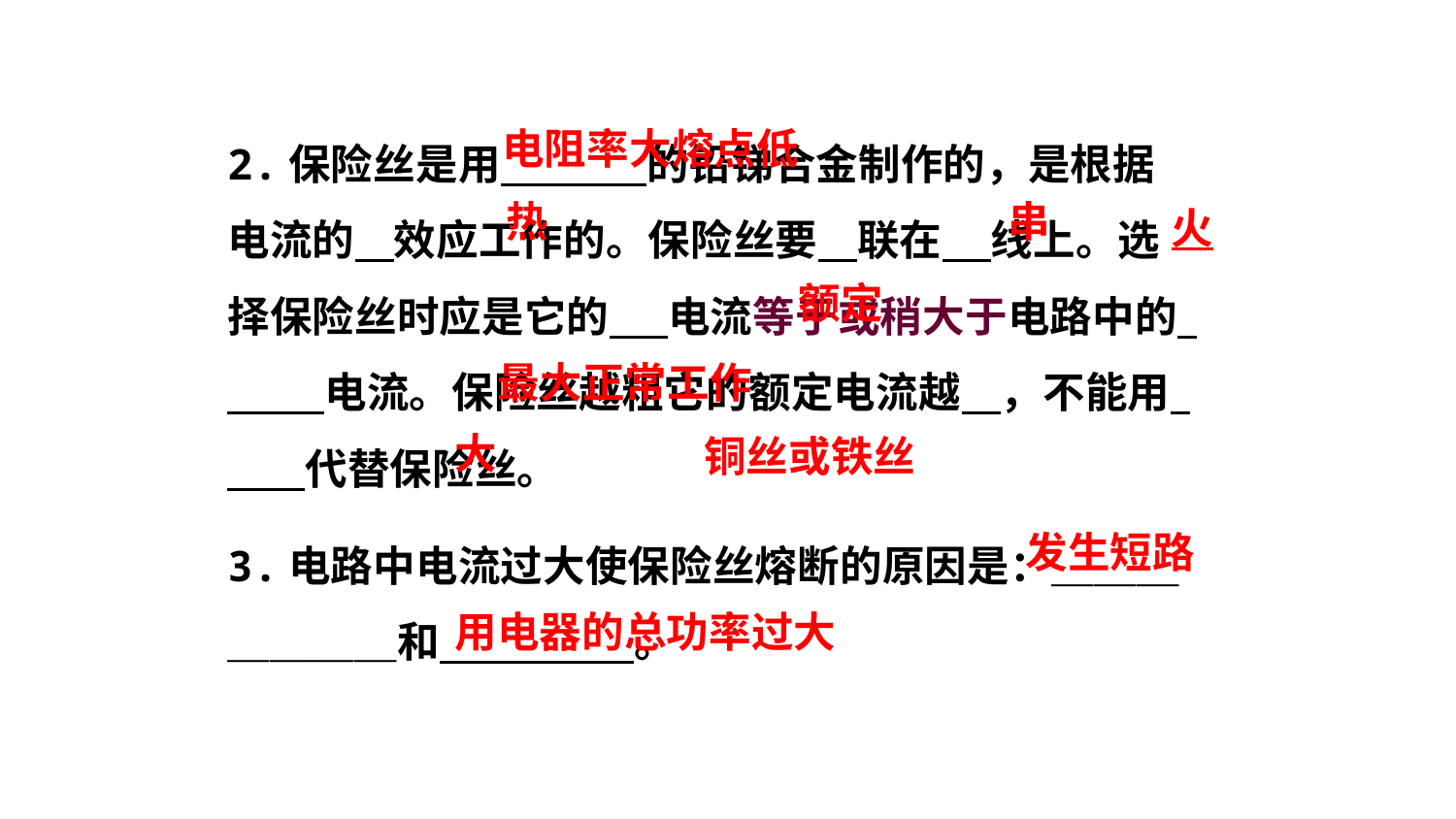

2.保险丝是用               的铅锑合金制作的，是根据电流的    效应工作的。保险丝要    联在     线上。选择保险丝时应是它的      电流等于或稍大于电路中的             电流。保险丝越粗它的额定电流越    ，不能用           代替保险丝。
3.电路中电流过大使保险丝熔断的原因是：＿＿＿＿＿＿＿和                    。

电阻率大熔点低
热
串
火
额定
最大正常工作
大
铜丝或铁丝
发生短路
用电器的总功率过大